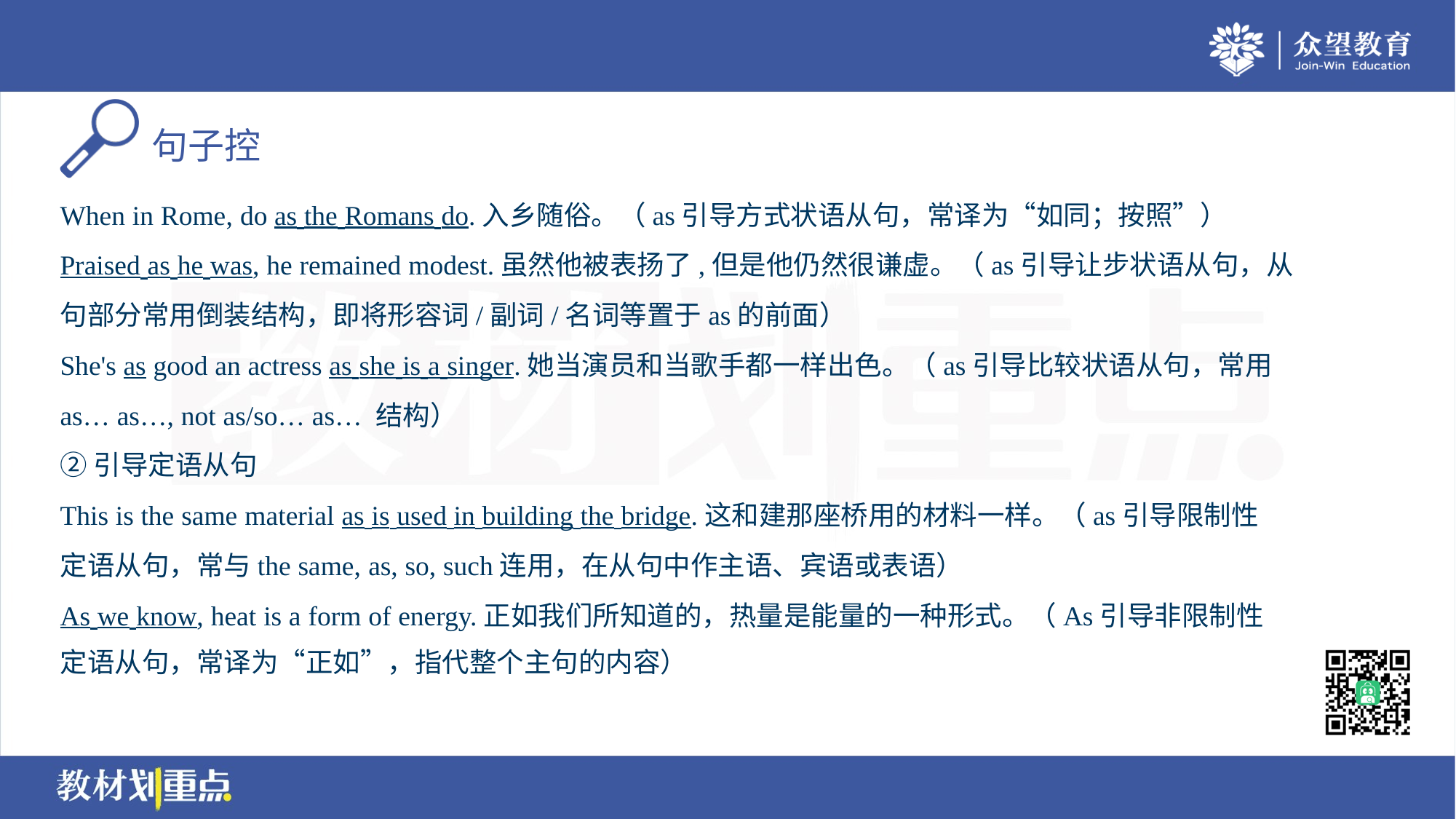

When in Rome, do as the Romans do.入乡随俗。（as引导方式状语从句，常译为“如同；按照”）
Praised as he was, he remained modest.虽然他被表扬了,但是他仍然很谦虚。（as引导让步状语从句，从
句部分常用倒装结构，即将形容词/副词/名词等置于as的前面）
She's as good an actress as she is a singer.她当演员和当歌手都一样出色。（as引导比较状语从句，常用
as… as…, not as/so… as… 结构）
②引导定语从句
This is the same material as is used in building the bridge.这和建那座桥用的材料一样。（as引导限制性
定语从句，常与the same, as, so, such连用，在从句中作主语、宾语或表语）
As we know, heat is a form of energy.正如我们所知道的，热量是能量的一种形式。（As引导非限制性
定语从句，常译为“正如”，指代整个主句的内容）